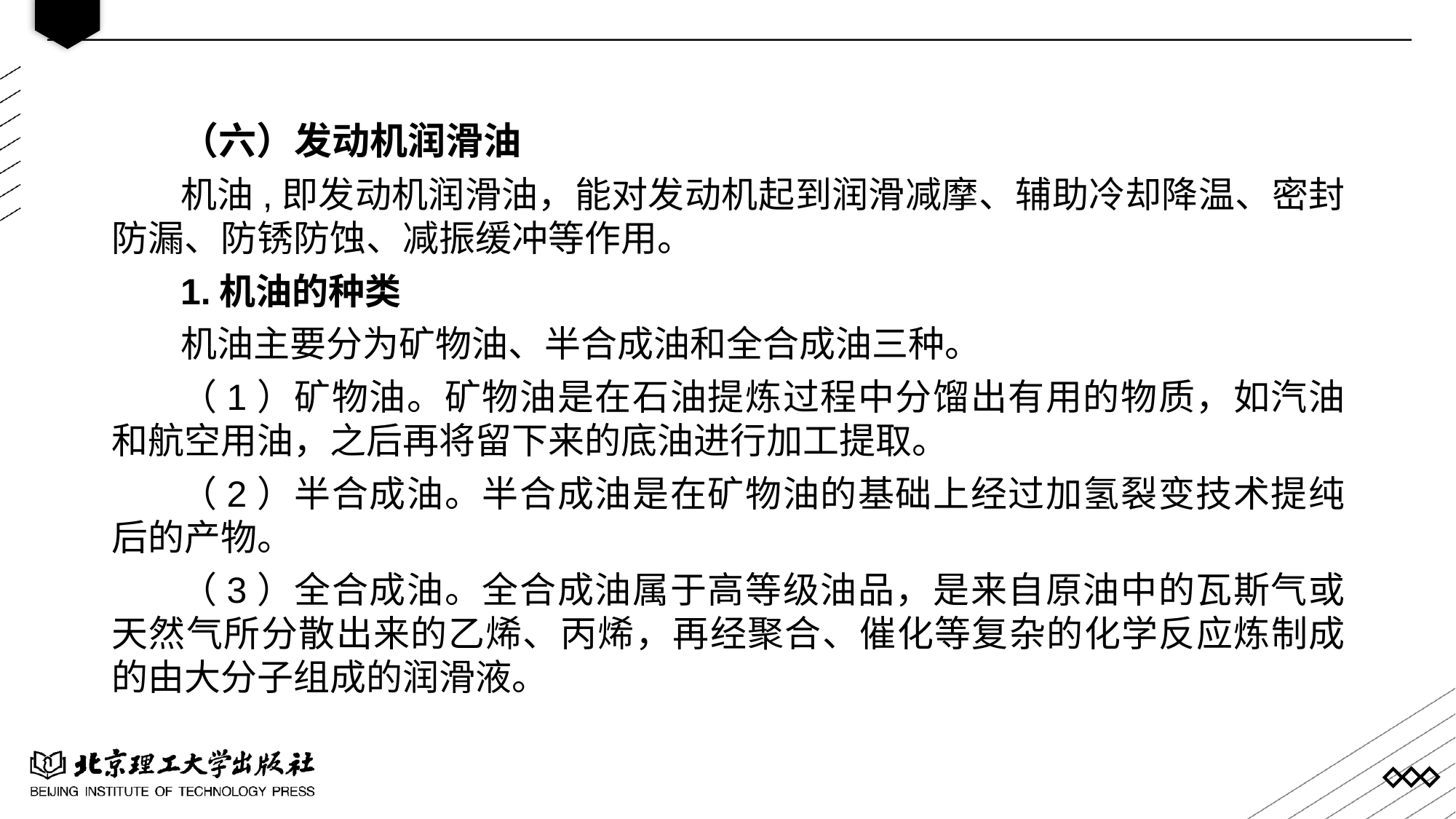

（六）发动机润滑油
机油,即发动机润滑油，能对发动机起到润滑减摩、辅助冷却降温、密封防漏、防锈防蚀、减振缓冲等作用。
1.机油的种类
机油主要分为矿物油、半合成油和全合成油三种。
（1）矿物油。矿物油是在石油提炼过程中分馏出有用的物质，如汽油和航空用油，之后再将留下来的底油进行加工提取。
（2）半合成油。半合成油是在矿物油的基础上经过加氢裂变技术提纯后的产物。
（3）全合成油。全合成油属于高等级油品，是来自原油中的瓦斯气或天然气所分散出来的乙烯、丙烯，再经聚合、催化等复杂的化学反应炼制成的由大分子组成的润滑液。